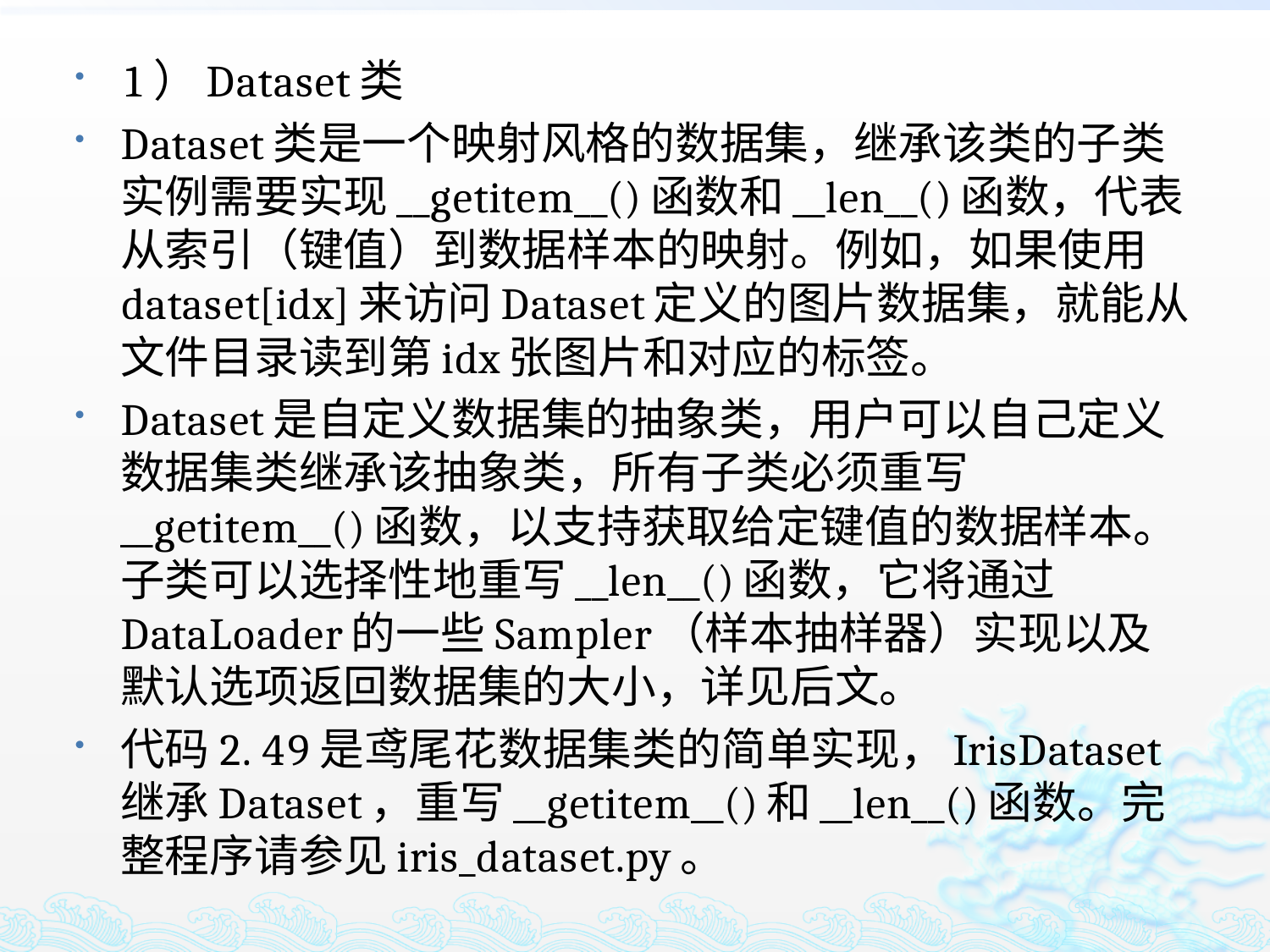

1）Dataset类
Dataset类是一个映射风格的数据集，继承该类的子类实例需要实现__getitem__()函数和__len__()函数，代表从索引（键值）到数据样本的映射。例如，如果使用dataset[idx]来访问Dataset定义的图片数据集，就能从文件目录读到第idx张图片和对应的标签。
Dataset是自定义数据集的抽象类，用户可以自己定义数据集类继承该抽象类，所有子类必须重写__getitem__()函数，以支持获取给定键值的数据样本。子类可以选择性地重写__len__()函数，它将通过DataLoader的一些Sampler（样本抽样器）实现以及默认选项返回数据集的大小，详见后文。
代码2. 49是鸢尾花数据集类的简单实现，IrisDataset继承Dataset，重写__getitem__()和__len__()函数。完整程序请参见iris_dataset.py。